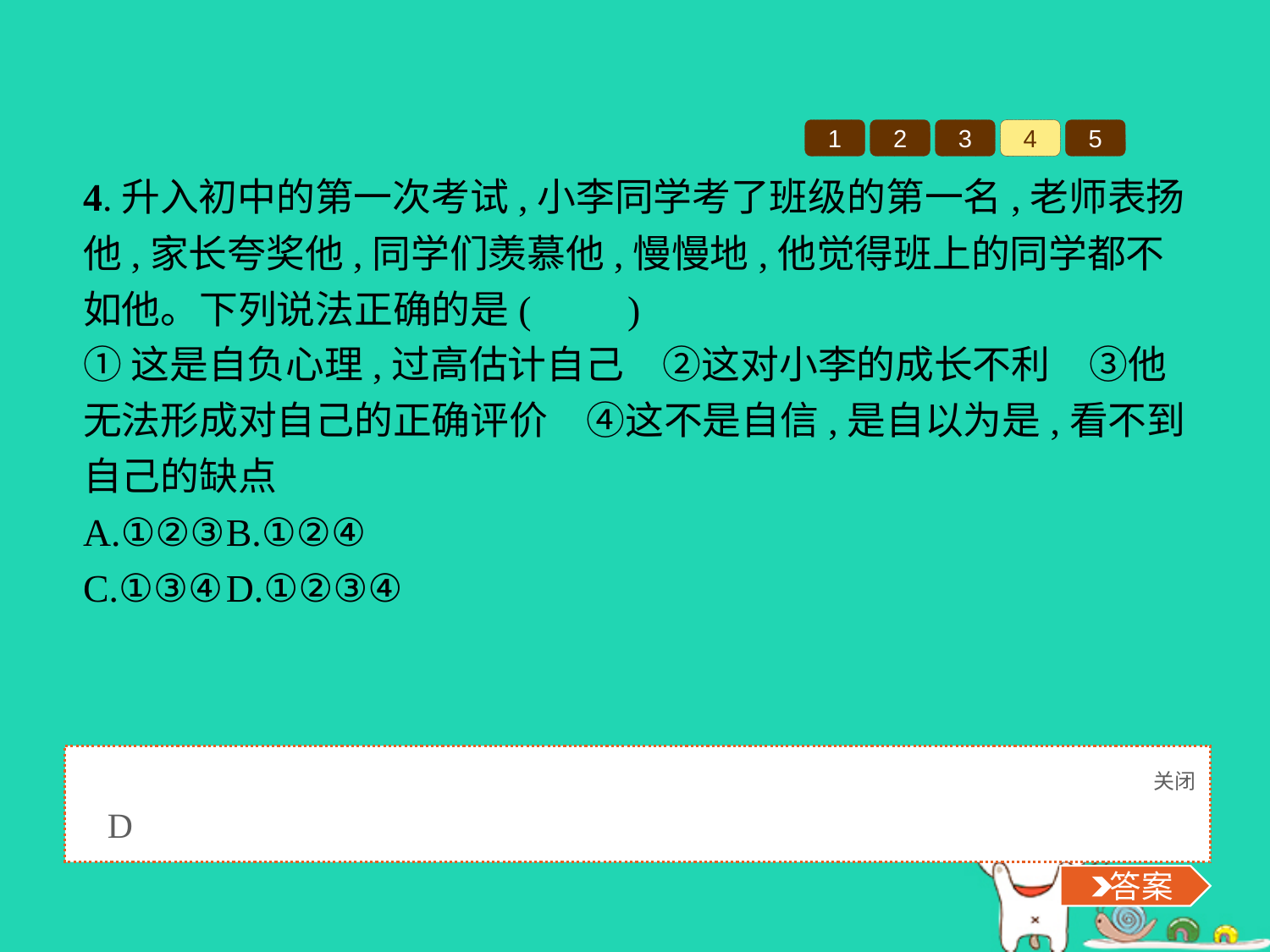

1
2
3
4
5
4.升入初中的第一次考试,小李同学考了班级的第一名,老师表扬他,家长夸奖他,同学们羡慕他,慢慢地,他觉得班上的同学都不如他。下列说法正确的是(　　)
①这是自负心理,过高估计自己　②这对小李的成长不利　③他无法形成对自己的正确评价　④这不是自信,是自以为是,看不到自己的缺点
A.①②③	B.①②④
C.①③④	D.①②③④

关闭
  答案

D
  答案